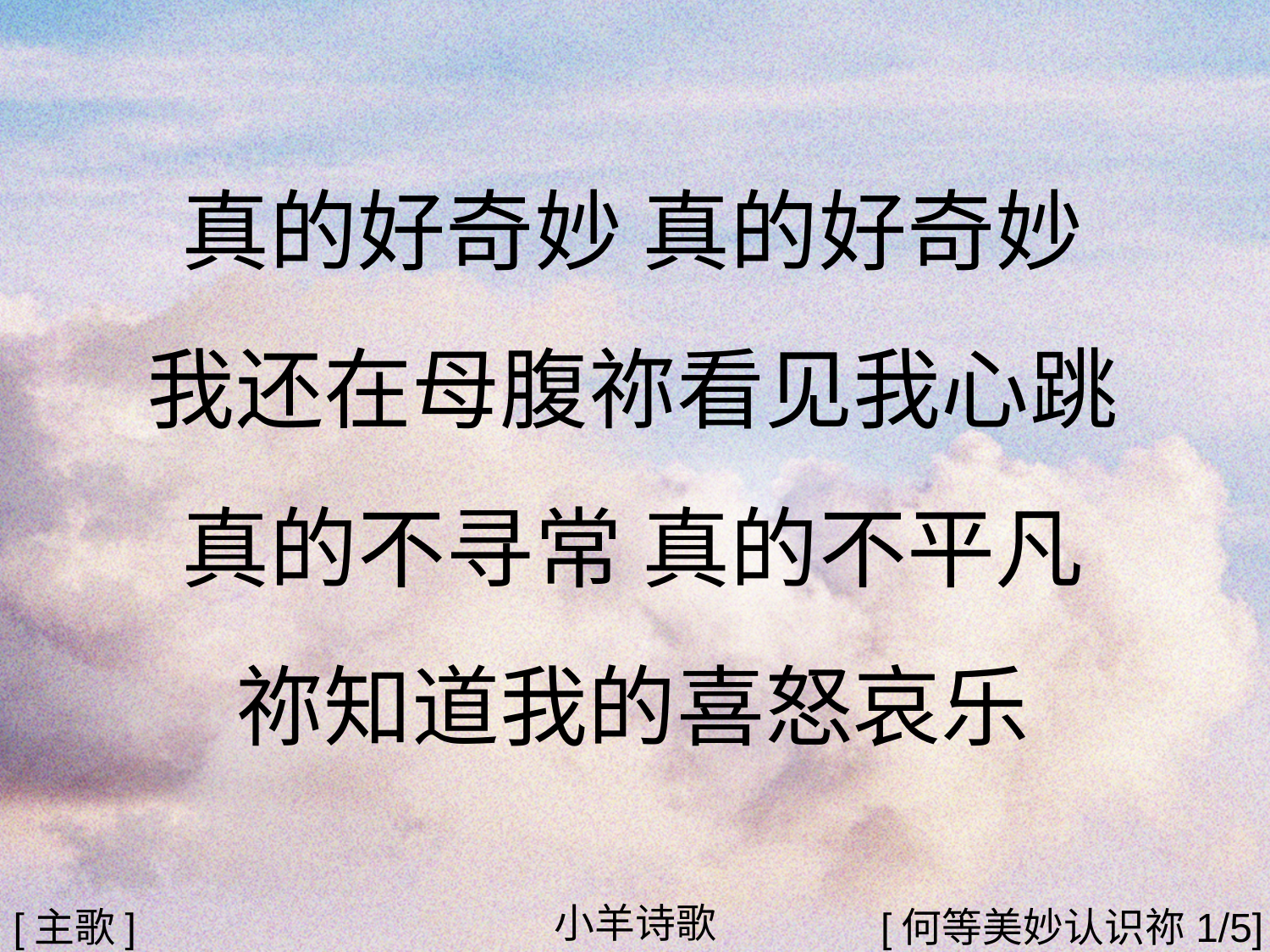

真的好奇妙 真的好奇妙
我还在母腹祢看见我心跳
真的不寻常 真的不平凡
祢知道我的喜怒哀乐
#

小羊诗歌
[主歌]
[何等美妙认识祢1/5]